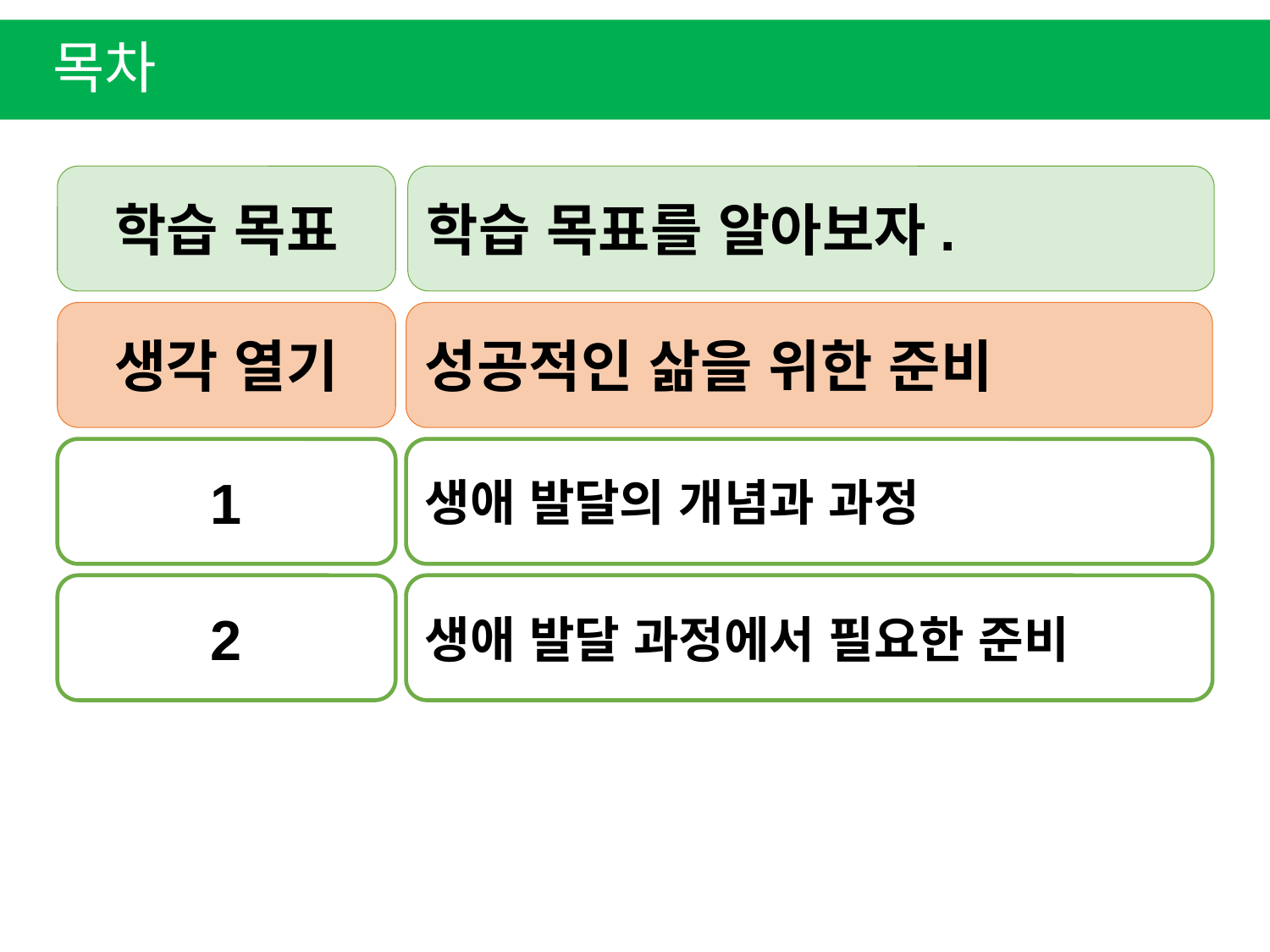

목차
학습 목표
학습 목표를 알아보자.
생각 열기
성공적인 삶을 위한 준비
1
생애 발달의 개념과 과정
2
생애 발달 과정에서 필요한 준비